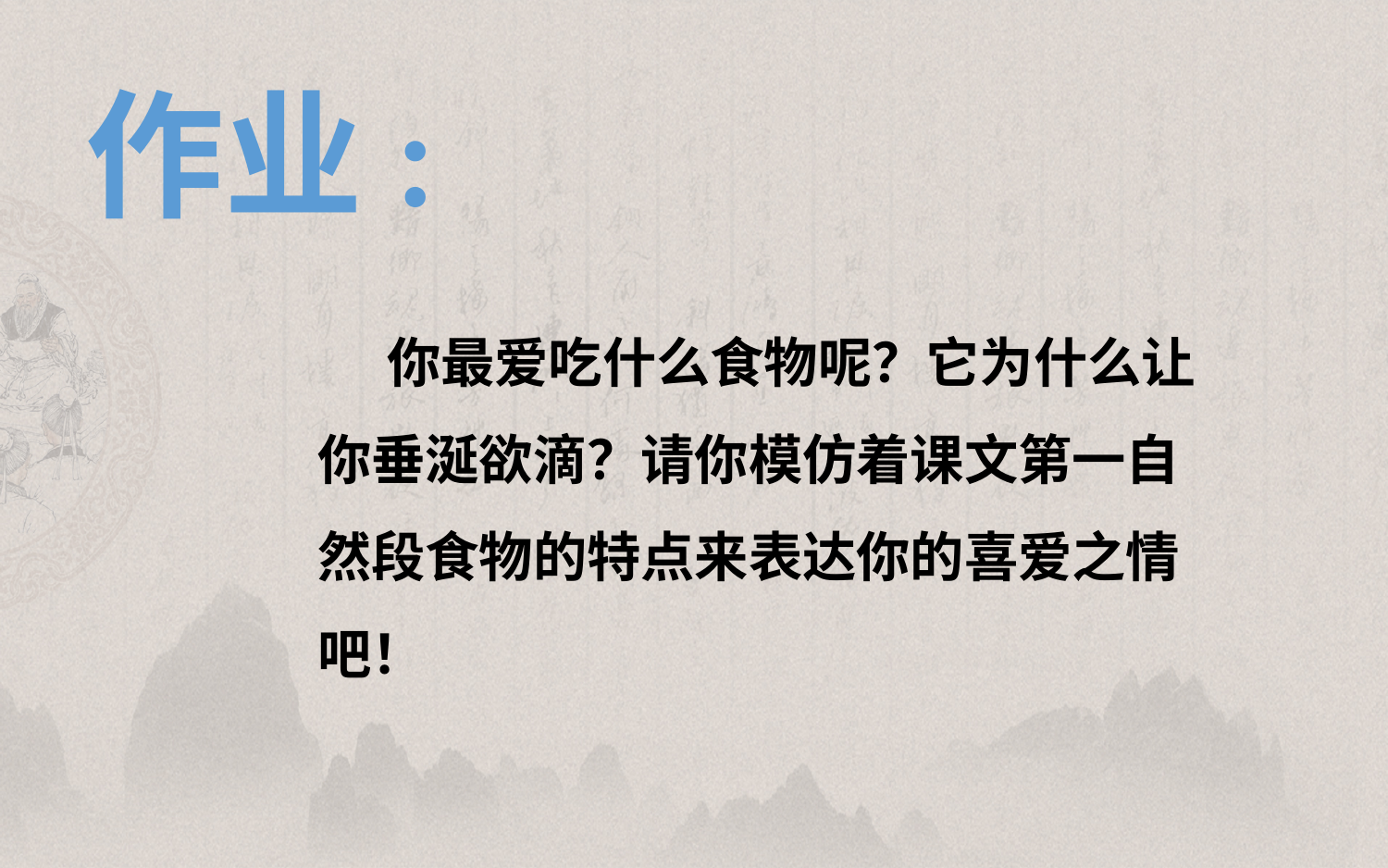

作业:
你最爱吃什么食物呢？它为什么让你垂涎欲滴？请你模仿着课文第一自然段食物的特点来表达你的喜爱之情吧！